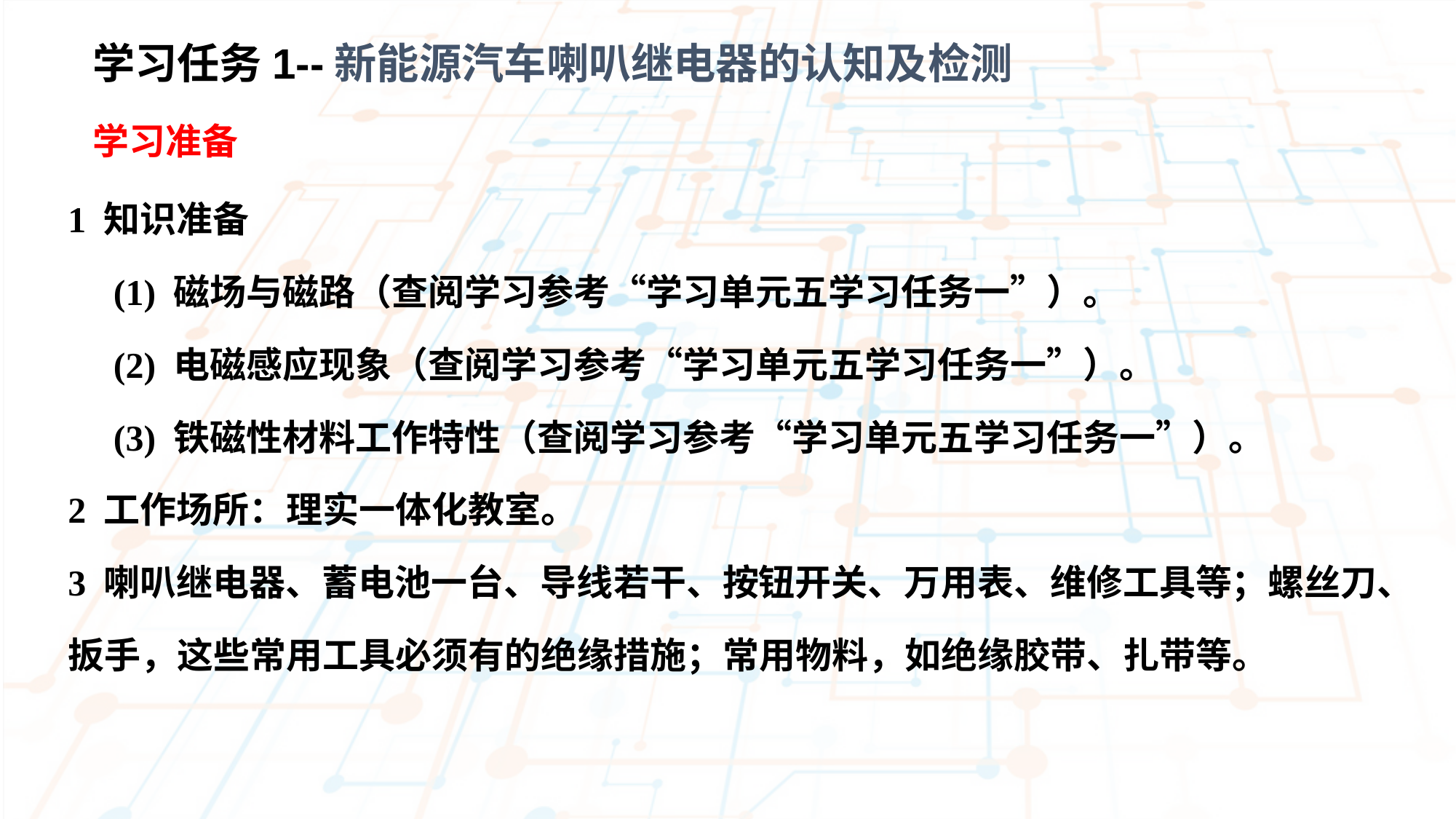

学习任务1--新能源汽车喇叭继电器的认知及检测
学习准备
1 知识准备
     (1) 磁场与磁路（查阅学习参考“学习单元五学习任务一”）。
     (2) 电磁感应现象（查阅学习参考“学习单元五学习任务一”）。
     (3) 铁磁性材料工作特性（查阅学习参考“学习单元五学习任务一”）。
2 工作场所：理实一体化教室。
3 喇叭继电器、蓄电池一台、导线若干、按钮开关、万用表、维修工具等；螺丝刀、
扳手，这些常用工具必须有的绝缘措施；常用物料，如绝缘胶带、扎带等。